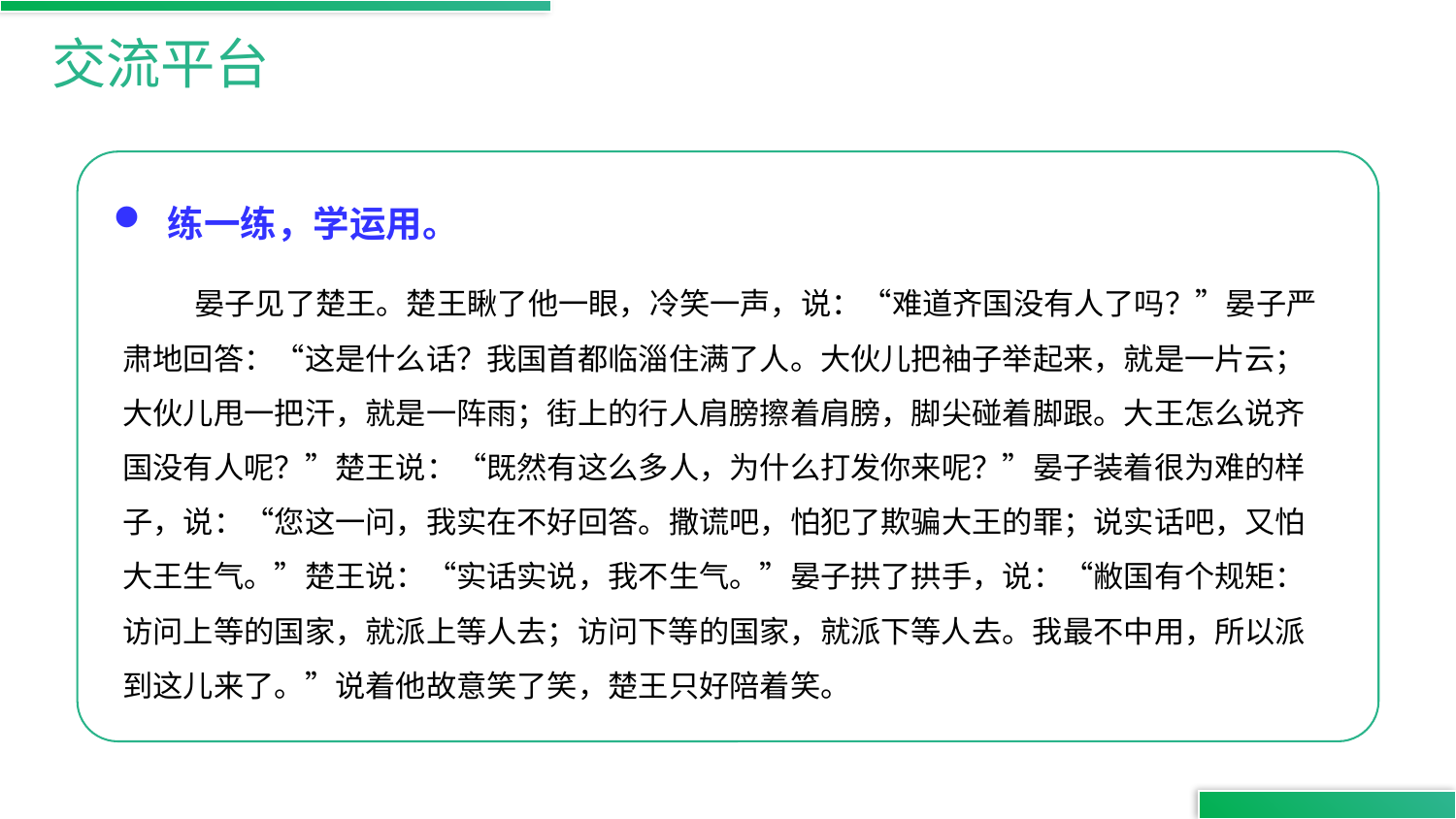

交流平台
练一练，学运用。
晏子见了楚王。楚王瞅了他一眼，冷笑一声，说：“难道齐国没有人了吗？”晏子严肃地回答：“这是什么话？我国首都临淄住满了人。大伙儿把袖子举起来，就是一片云；大伙儿甩一把汗，就是一阵雨；街上的行人肩膀擦着肩膀，脚尖碰着脚跟。大王怎么说齐国没有人呢？”楚王说：“既然有这么多人，为什么打发你来呢？”晏子装着很为难的样子，说：“您这一问，我实在不好回答。撒谎吧，怕犯了欺骗大王的罪；说实话吧，又怕大王生气。”楚王说：“实话实说，我不生气。”晏子拱了拱手，说：“敝国有个规矩：访问上等的国家，就派上等人去；访问下等的国家，就派下等人去。我最不中用，所以派到这儿来了。”说着他故意笑了笑，楚王只好陪着笑。